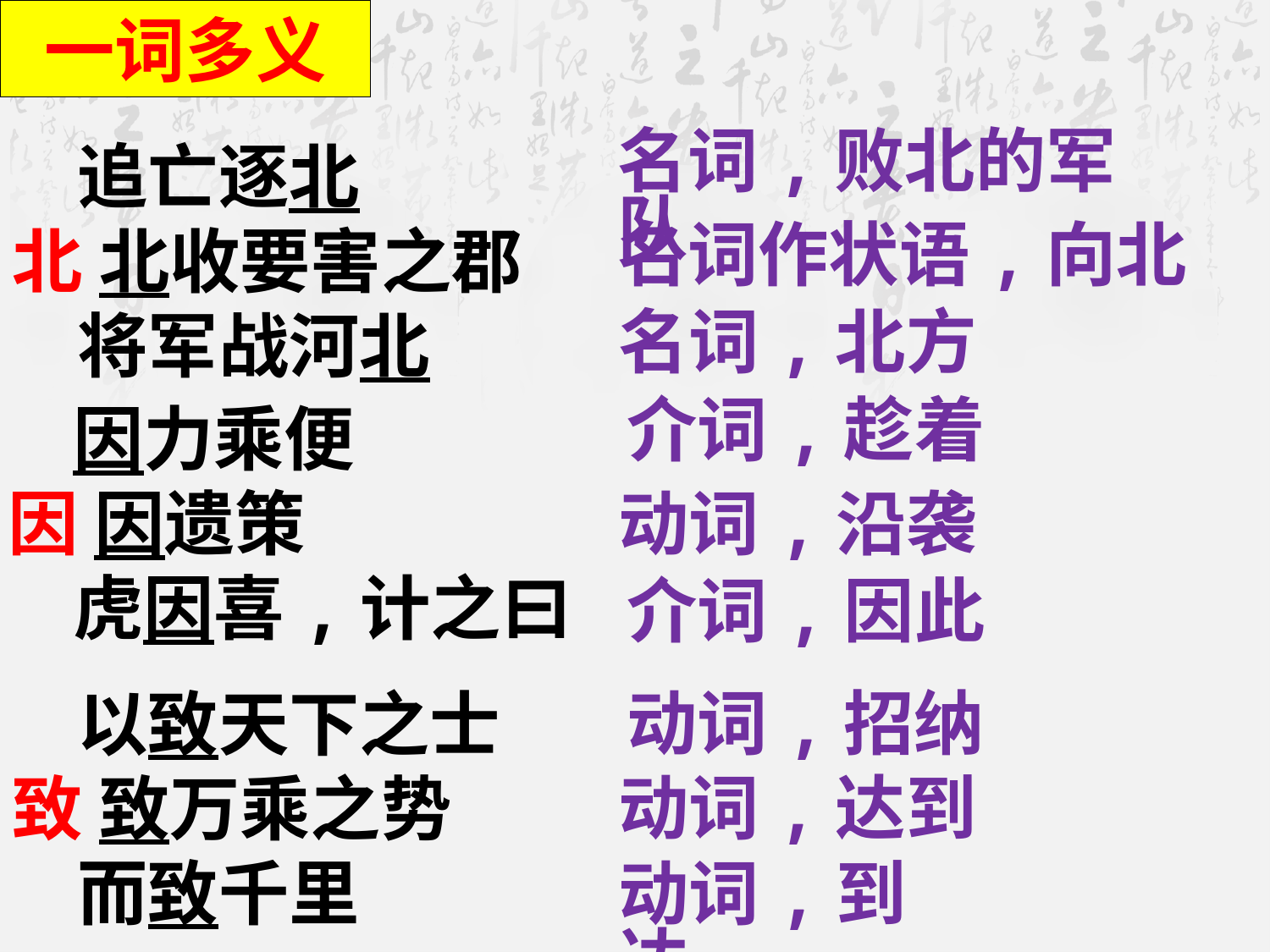

一词多义
   追亡逐北
北 北收要害之郡
   将军战河北
名词,败北的军队
名词作状语,向北
名词,北方
   因力乘便
因 因遗策
   虎因喜,计之曰
介词,趁着
动词,沿袭
介词,因此
   以致天下之士
致 致万乘之势
   而致千里
动词,招纳
动词,达到
动词,到达